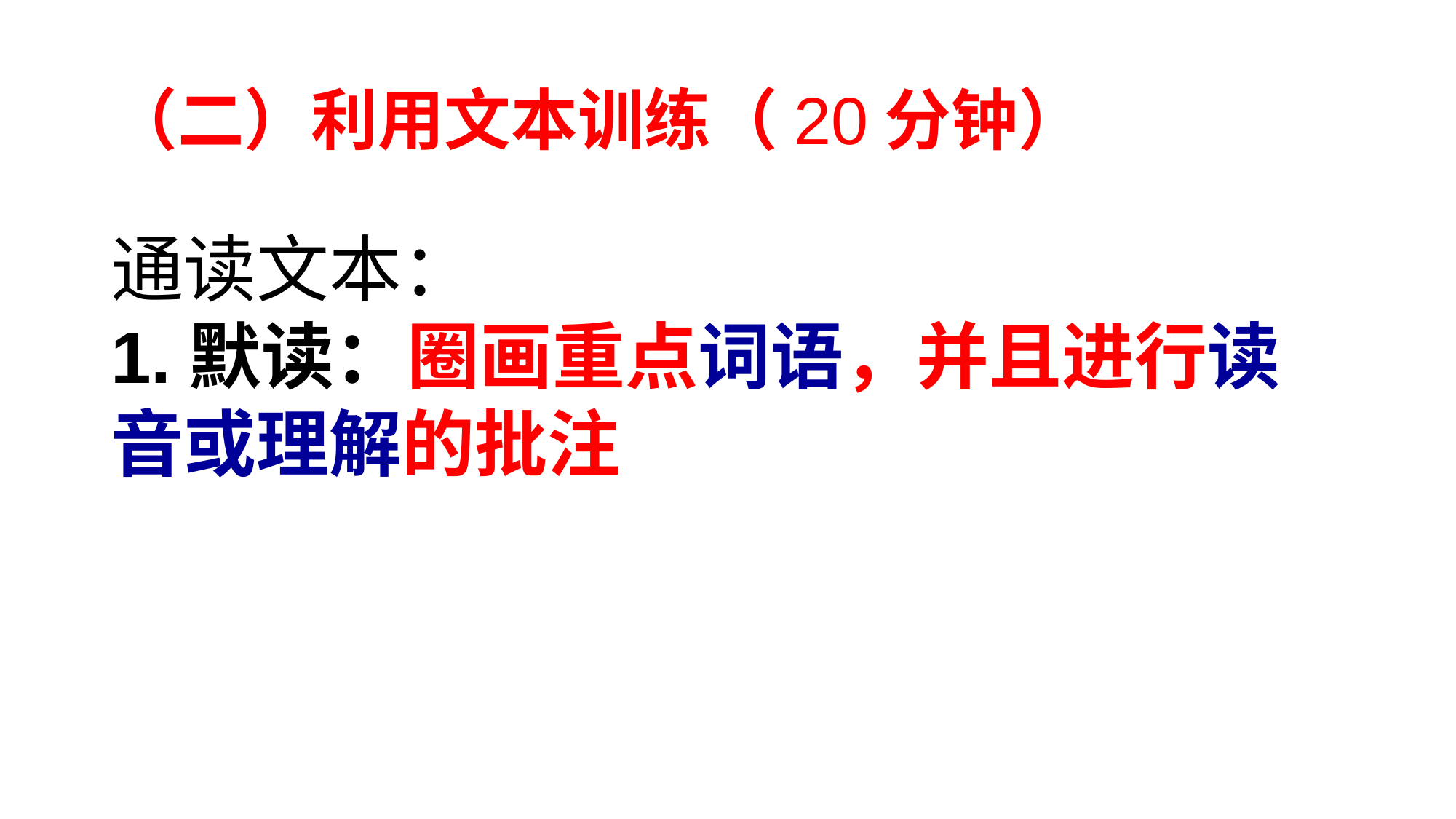

# （二）利用文本训练（20分钟）
通读文本：
1.默读：圈画重点词语，并且进行读音或理解的批注